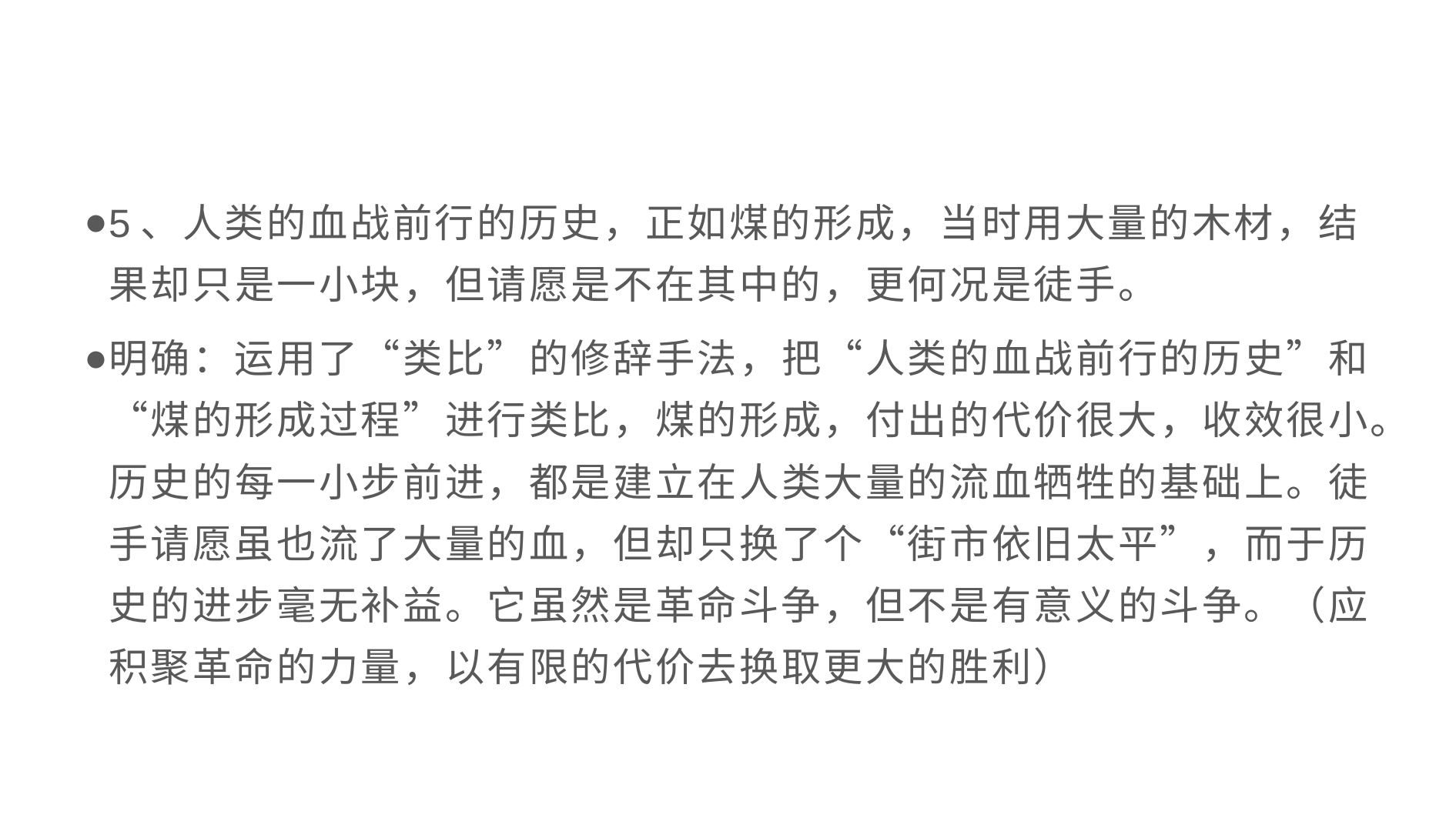

#
5、人类的血战前行的历史，正如煤的形成，当时用大量的木材，结果却只是一小块，但请愿是不在其中的，更何况是徒手。
明确：运用了“类比”的修辞手法，把“人类的血战前行的历史”和“煤的形成过程”进行类比，煤的形成，付出的代价很大，收效很小。历史的每一小步前进，都是建立在人类大量的流血牺牲的基础上。徒手请愿虽也流了大量的血，但却只换了个“街市依旧太平”，而于历史的进步毫无补益。它虽然是革命斗争，但不是有意义的斗争。（应积聚革命的力量，以有限的代价去换取更大的胜利）